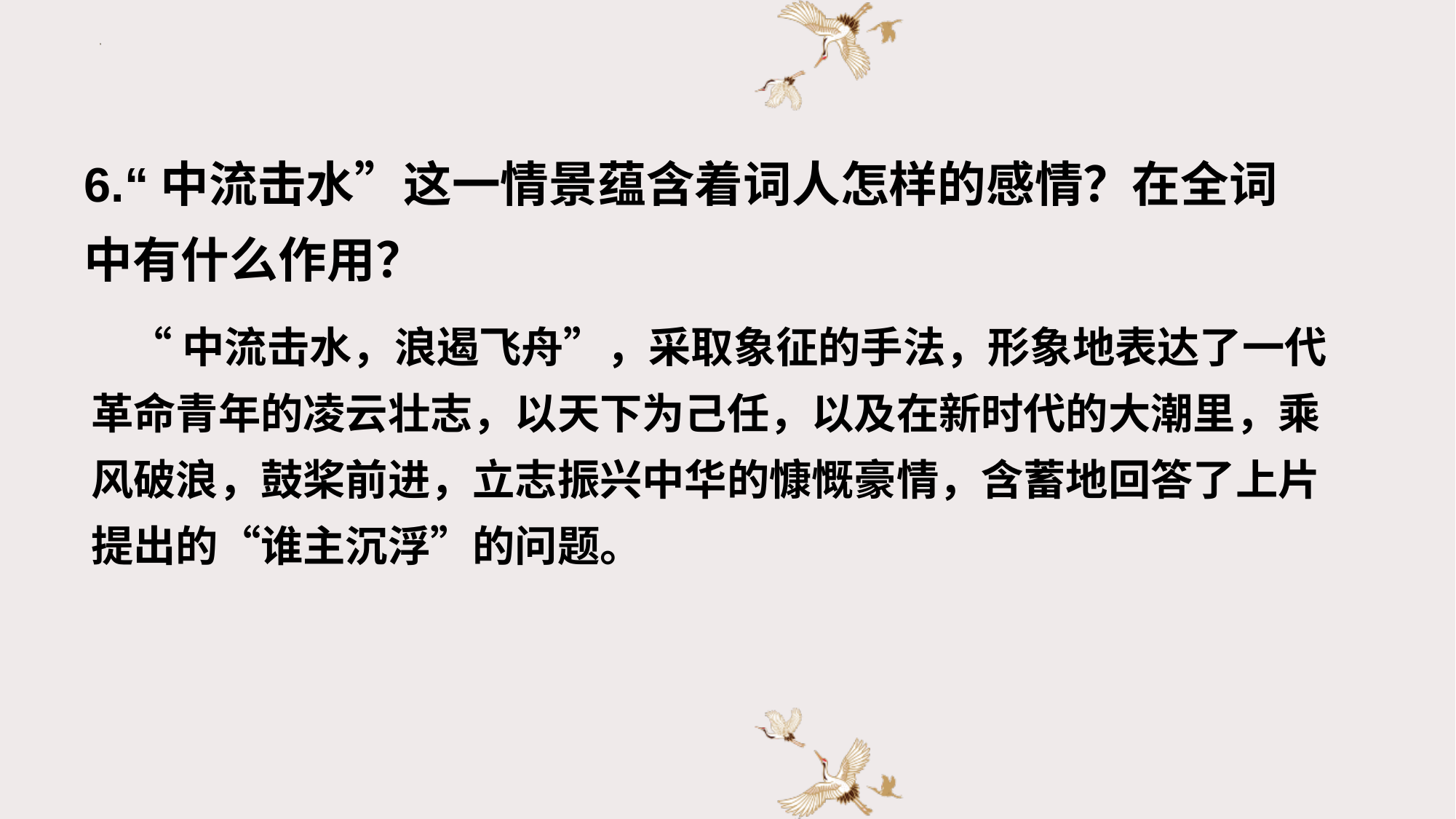

6.“中流击水”这一情景蕴含着词人怎样的感情？在全词中有什么作用？
    “中流击水，浪遏飞舟”，采取象征的手法，形象地表达了一代革命青年的凌云壮志，以天下为己任，以及在新时代的大潮里，乘风破浪，鼓桨前进，立志振兴中华的慷慨豪情，含蓄地回答了上片提出的“谁主沉浮”的问题。